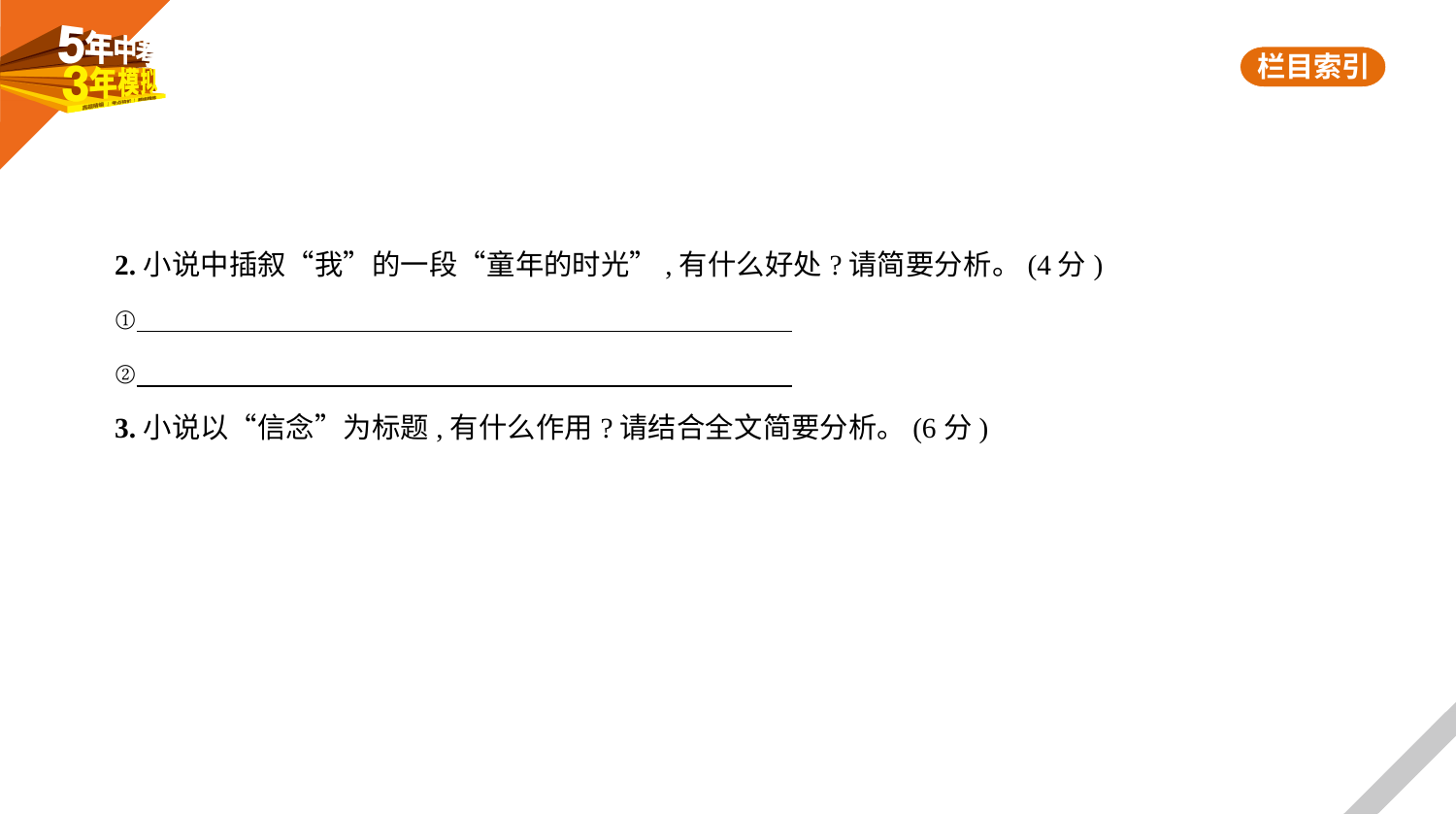

2.小说中插叙“我”的一段“童年的时光”,有什么好处?请简要分析。(4分)
①
②
3.小说以“信念”为标题,有什么作用?请结合全文简要分析。(6分)